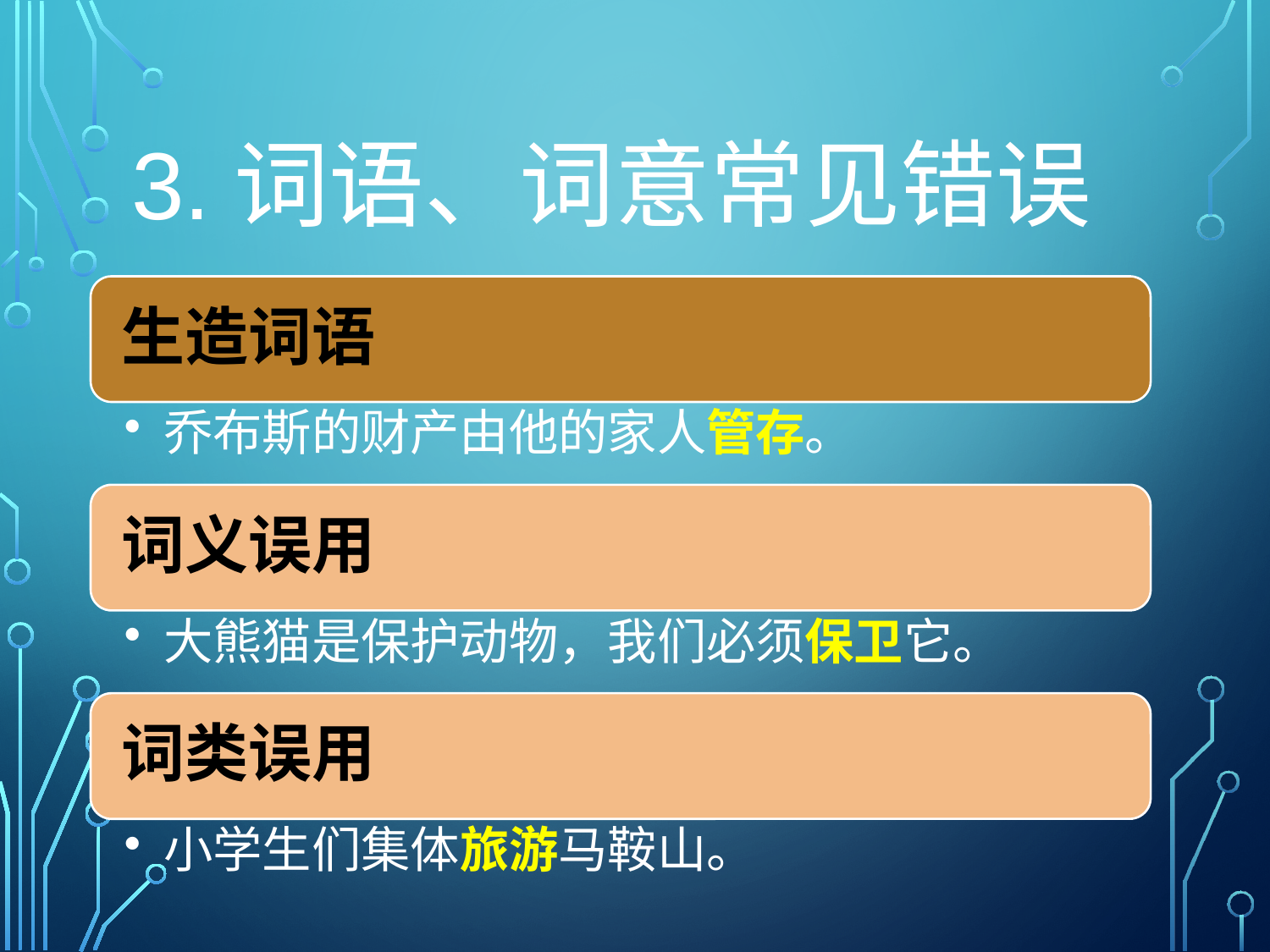

# 3.词语、词意常见错误
生造词语
乔布斯的财产由他的家人管存。
词义误用
大熊猫是保护动物，我们必须保卫它。
词类误用
小学生们集体旅游马鞍山。